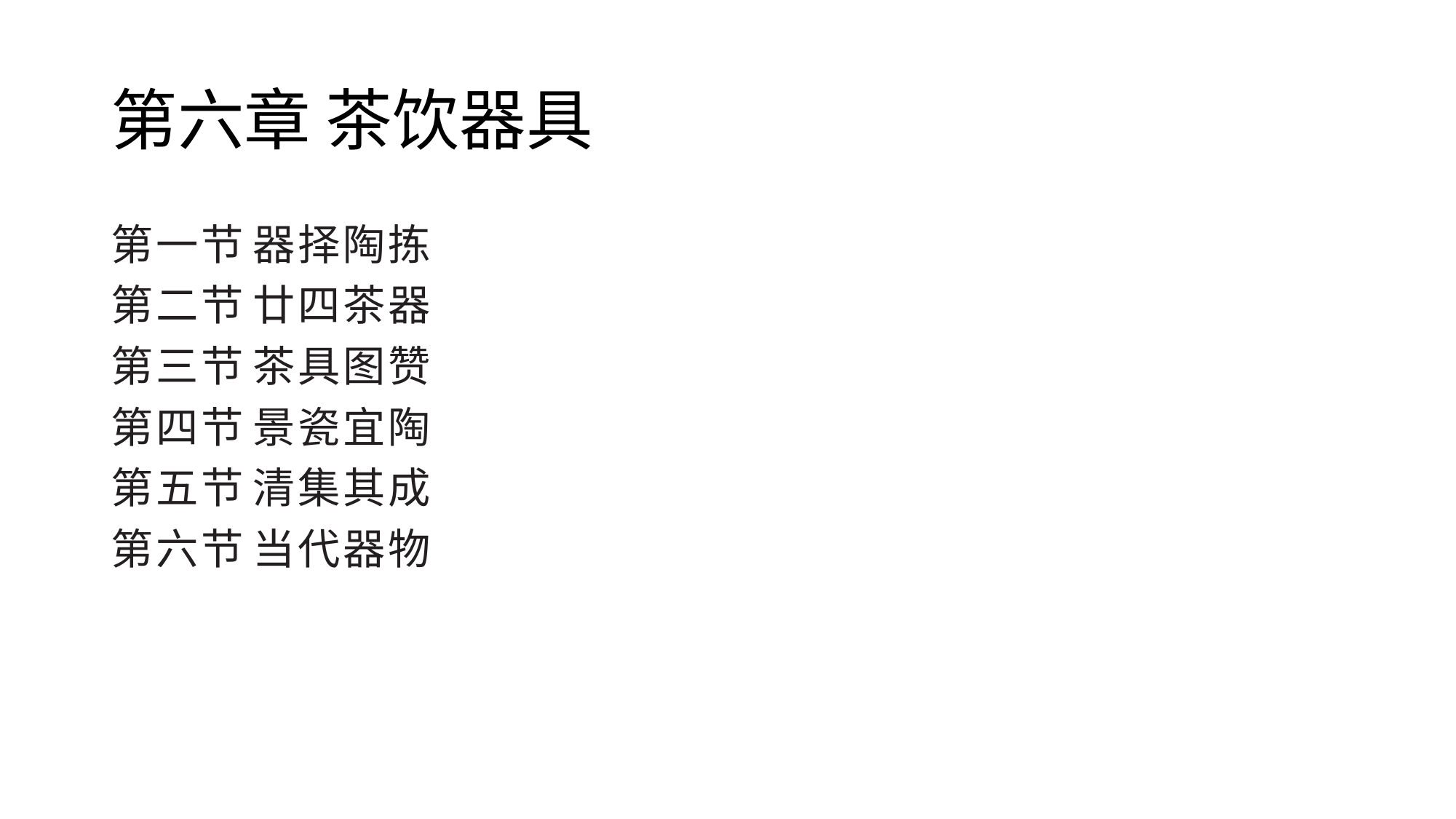

# 第六章 茶饮器具
第一节 器择陶拣
第二节 廿四茶器
第三节 茶具图赞
第四节 景瓷宜陶
第五节 清集其成
第六节 当代器物